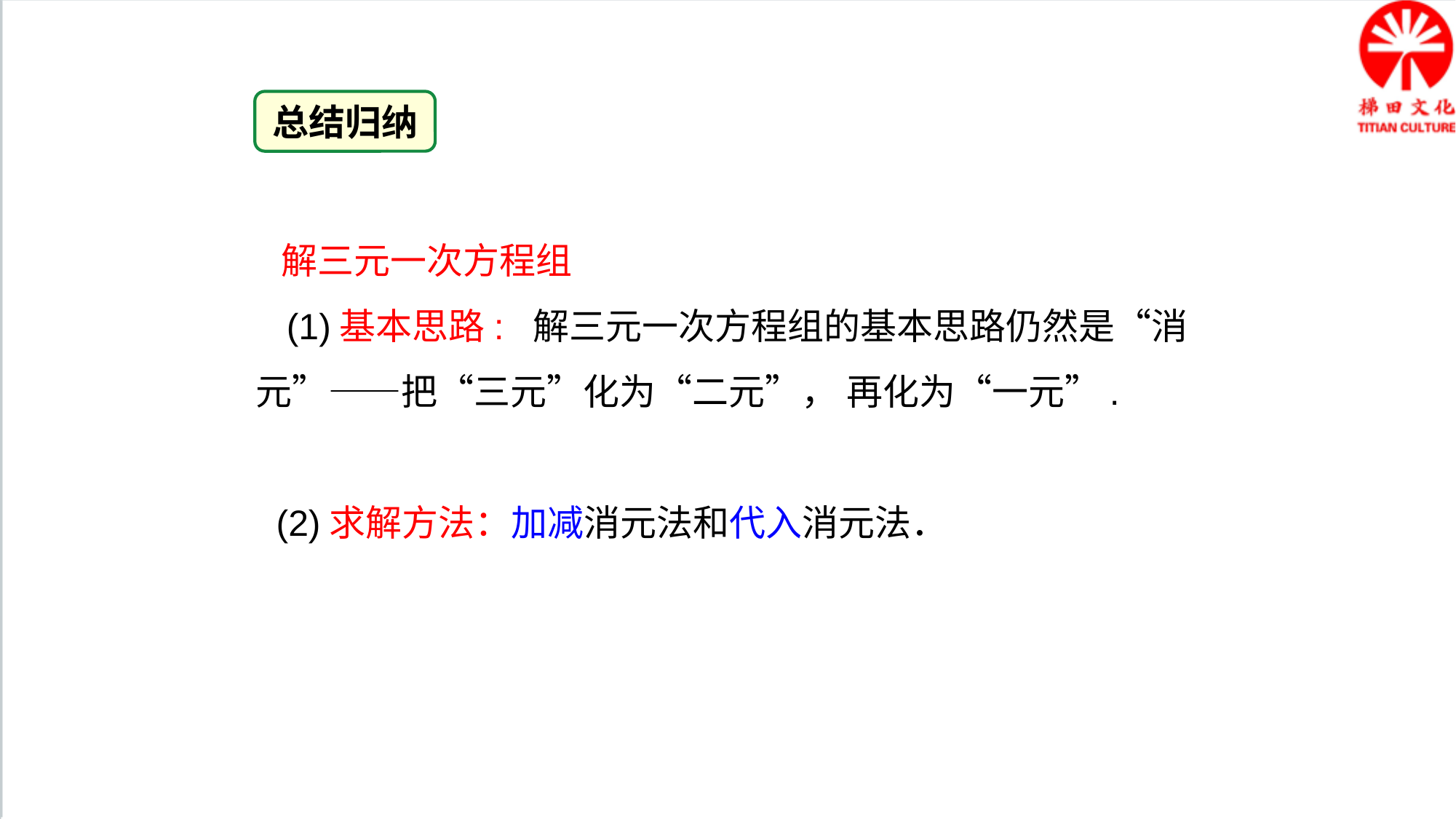

总结归纳
  解三元一次方程组
   (1)基本思路:  解三元一次方程组的基本思路仍然是“消元”——把“三元”化为“二元”， 再化为“一元”.

  (2)求解方法：加减消元法和代入消元法．